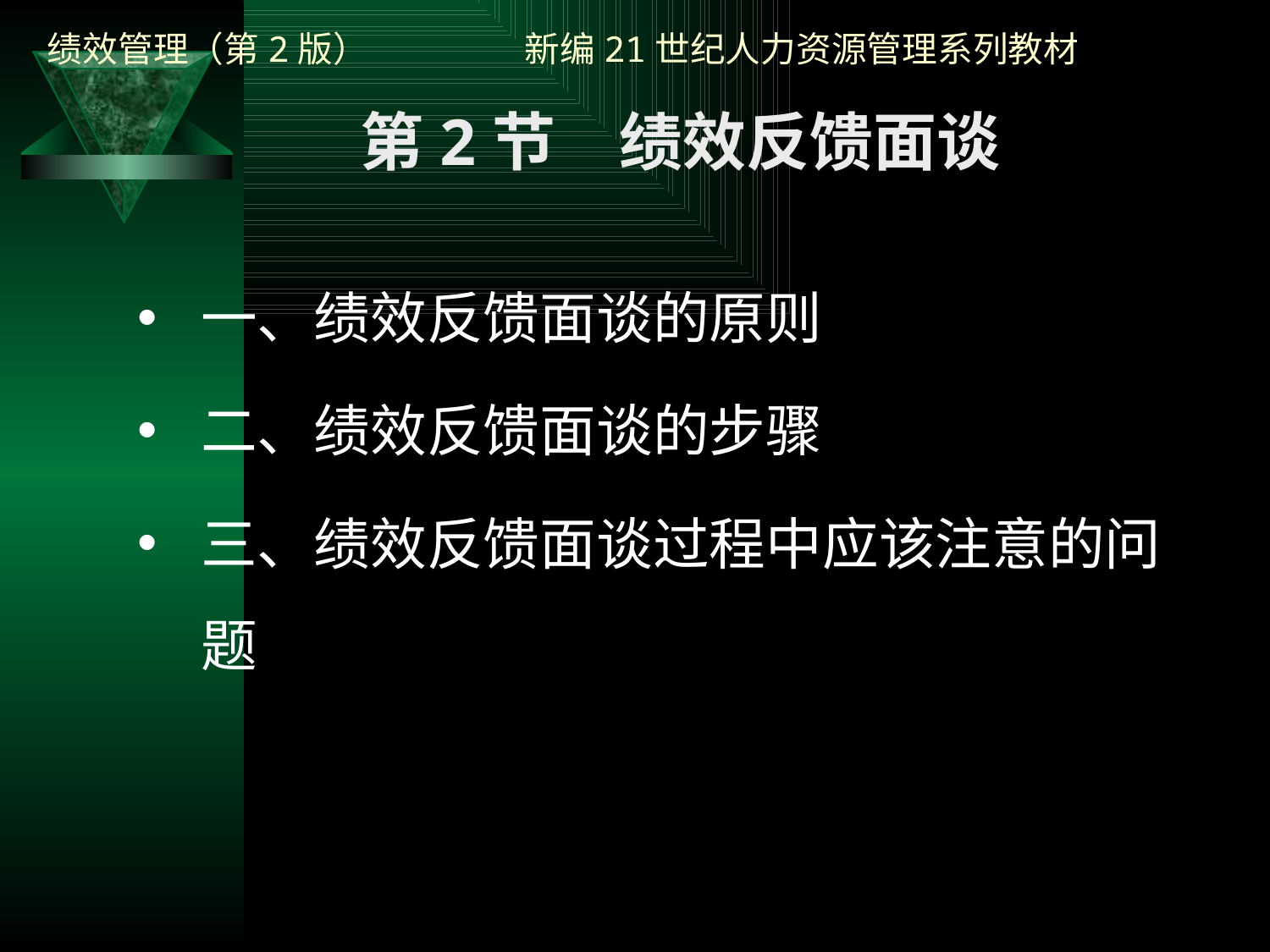

第2节　绩效反馈面谈
一、绩效反馈面谈的原则
二、绩效反馈面谈的步骤
三、绩效反馈面谈过程中应该注意的问题